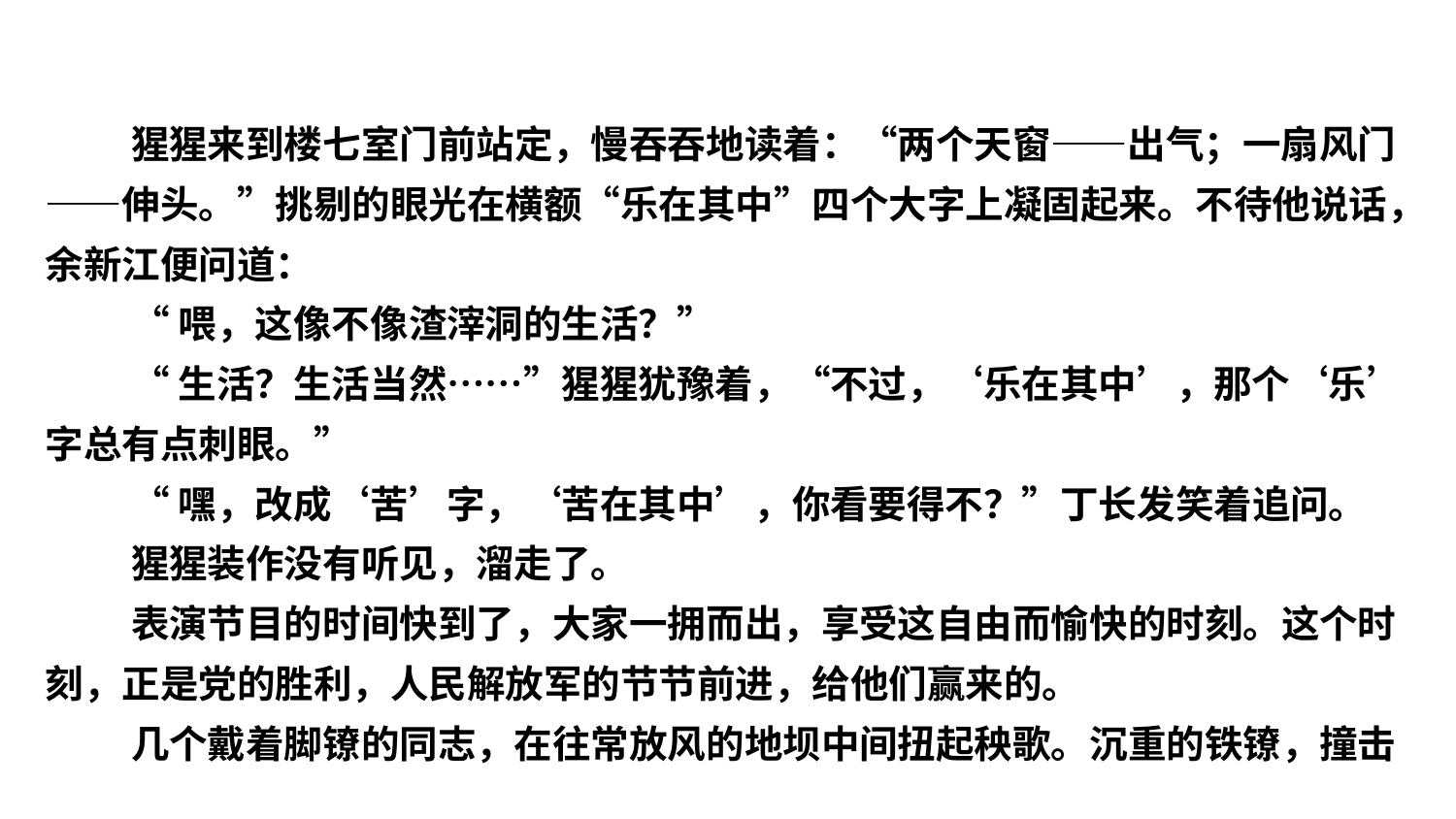

猩猩来到楼七室门前站定，慢吞吞地读着：“两个天窗——出气；一扇风门——伸头。”挑剔的眼光在横额“乐在其中”四个大字上凝固起来。不待他说话，余新江便问道：
“喂，这像不像渣滓洞的生活？”
“生活？生活当然……”猩猩犹豫着，“不过，‘乐在其中’，那个‘乐’字总有点刺眼。”
“嘿，改成‘苦’字，‘苦在其中’，你看要得不？”丁长发笑着追问。
猩猩装作没有听见，溜走了。
表演节目的时间快到了，大家一拥而出，享受这自由而愉快的时刻。这个时刻，正是党的胜利，人民解放军的节节前进，给他们赢来的。
几个戴着脚镣的同志，在往常放风的地坝中间扭起秧歌。沉重的铁镣，撞击